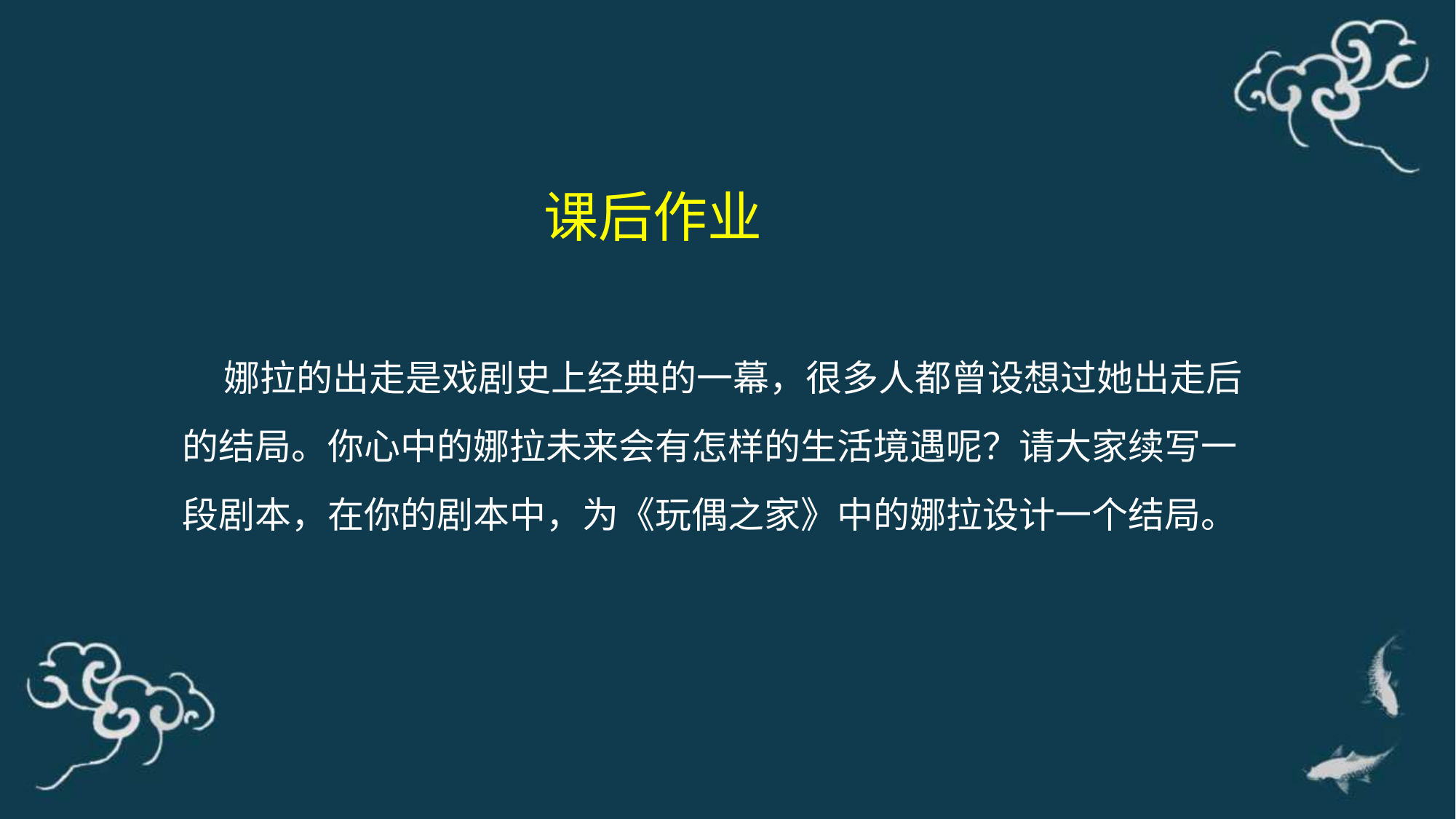

课后作业
    娜拉的出走是戏剧史上经典的一幕，很多人都曾设想过她出走后的结局。你心中的娜拉未来会有怎样的生活境遇呢？请大家续写一段剧本，在你的剧本中，为《玩偶之家》中的娜拉设计一个结局。